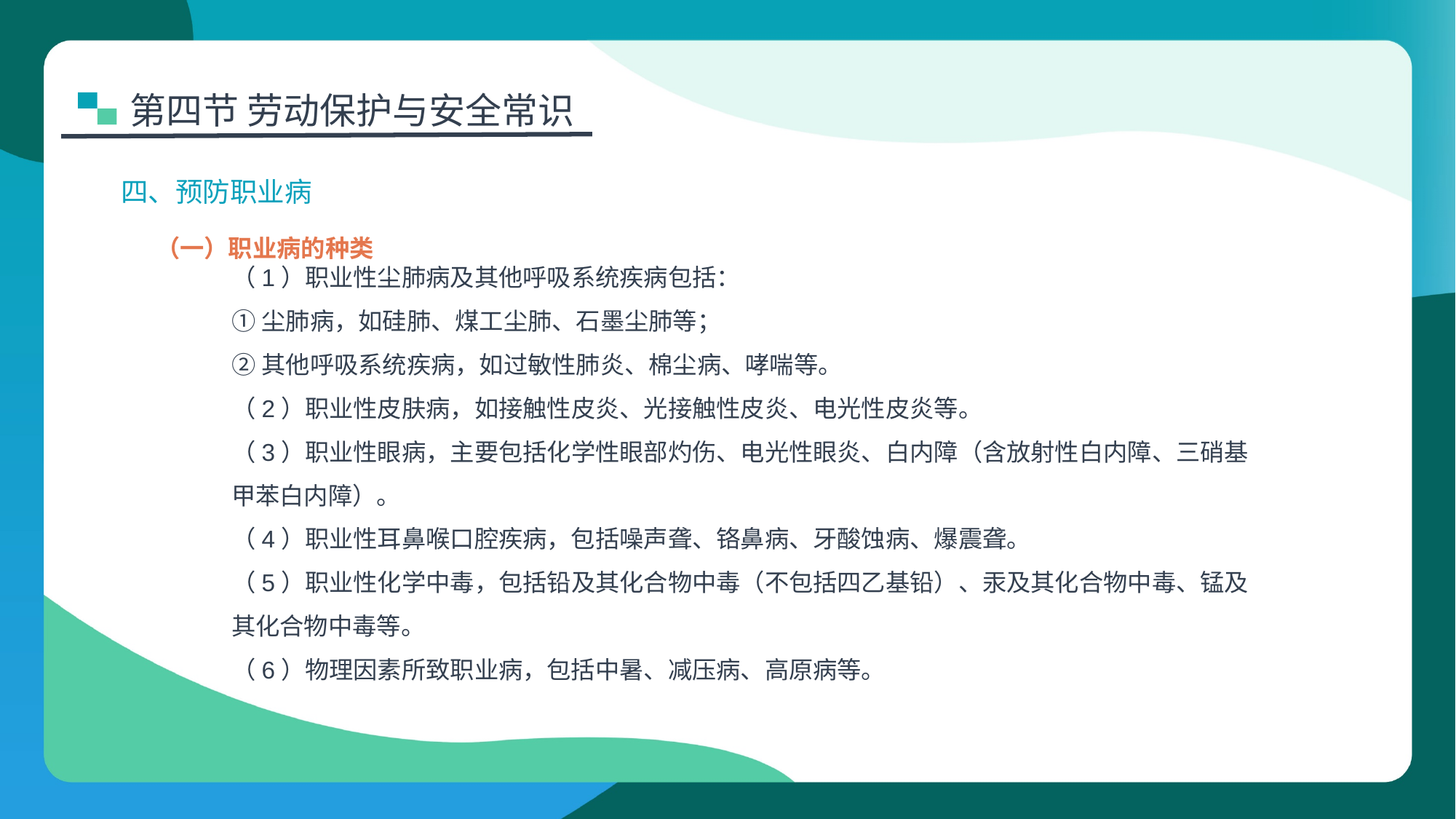

第四节 劳动保护与安全常识

四、预防职业病
（一）职业病的种类

（1）职业性尘肺病及其他呼吸系统疾病包括：
①尘肺病，如硅肺、煤工尘肺、石墨尘肺等；
②其他呼吸系统疾病，如过敏性肺炎、棉尘病、哮喘等。
（2）职业性皮肤病，如接触性皮炎、光接触性皮炎、电光性皮炎等。
（3）职业性眼病，主要包括化学性眼部灼伤、电光性眼炎、白内障（含放射性白内障、三硝基甲苯白内障）。
（4）职业性耳鼻喉口腔疾病，包括噪声聋、铬鼻病、牙酸蚀病、爆震聋。
（5）职业性化学中毒，包括铅及其化合物中毒（不包括四乙基铅）、汞及其化合物中毒、锰及其化合物中毒等。
（6）物理因素所致职业病，包括中暑、减压病、高原病等。